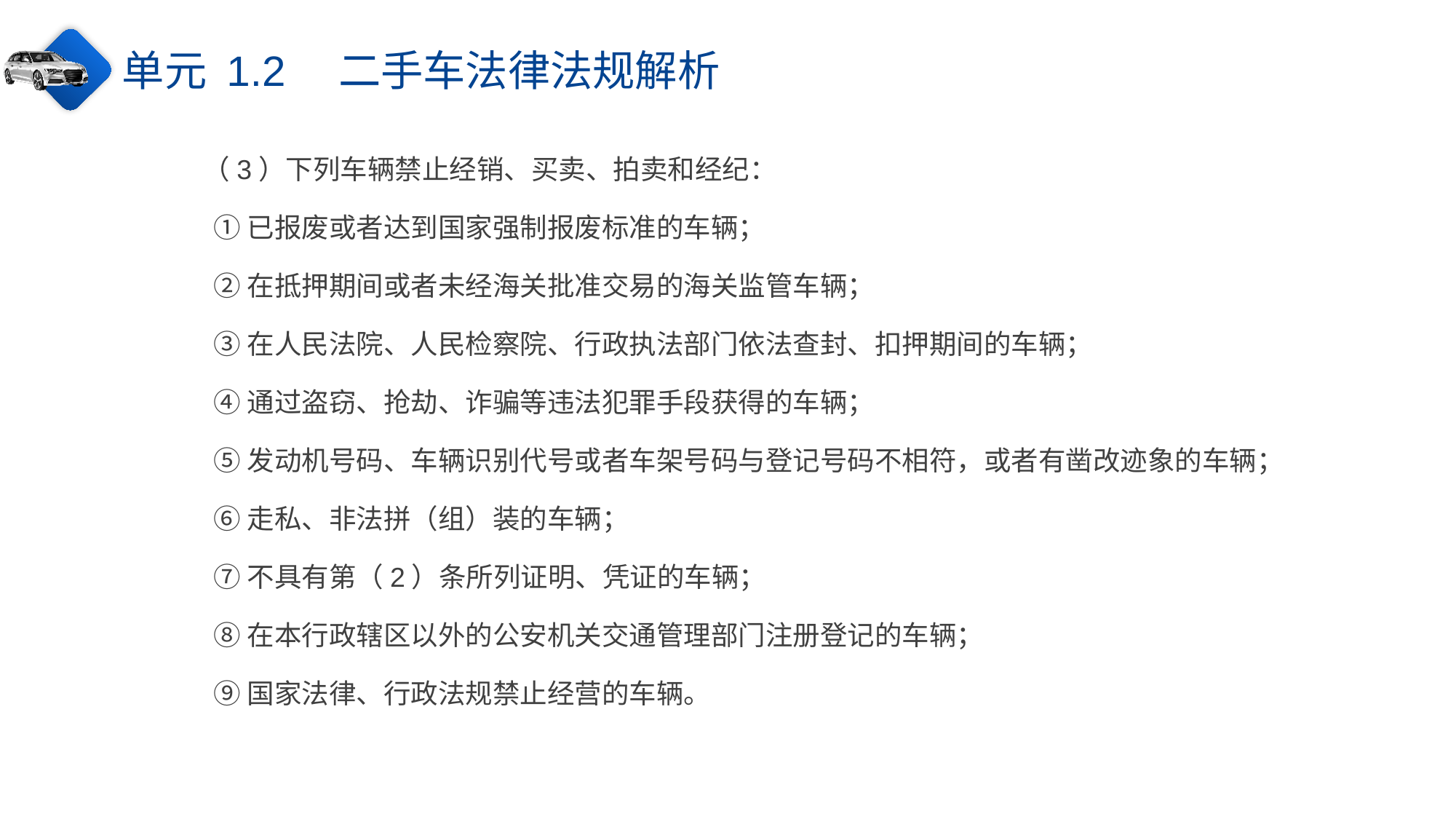

单元 1.2　二手车法律法规解析
（3）下列车辆禁止经销、买卖、拍卖和经纪：
①已报废或者达到国家强制报废标准的车辆；
②在抵押期间或者未经海关批准交易的海关监管车辆；
③在人民法院、人民检察院、行政执法部门依法查封、扣押期间的车辆；
④通过盗窃、抢劫、诈骗等违法犯罪手段获得的车辆；
⑤发动机号码、车辆识别代号或者车架号码与登记号码不相符，或者有凿改迹象的车辆；
⑥走私、非法拼（组）装的车辆；
⑦不具有第（2）条所列证明、凭证的车辆；
⑧在本行政辖区以外的公安机关交通管理部门注册登记的车辆；
⑨国家法律、行政法规禁止经营的车辆。